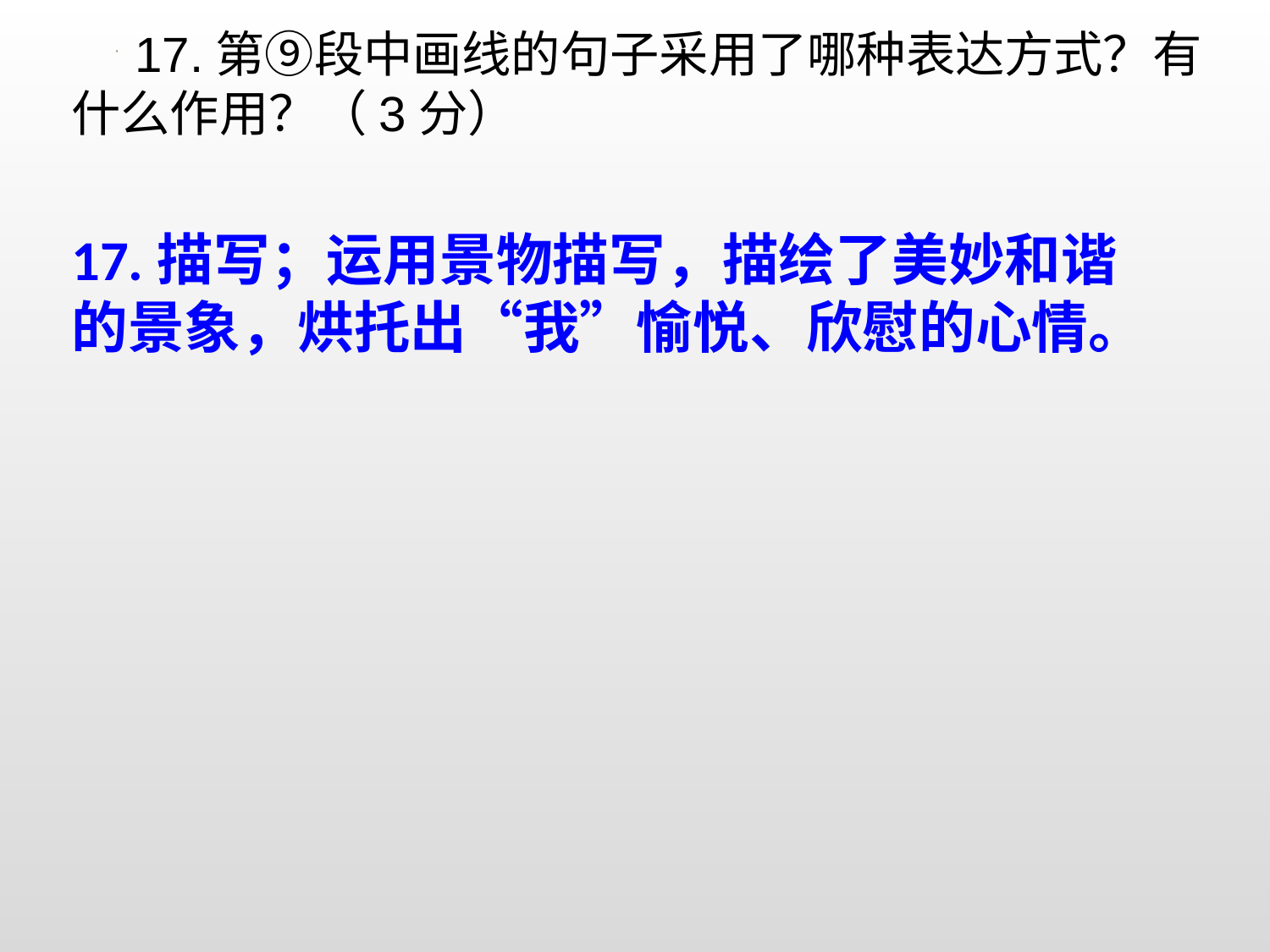

17.第⑨段中画线的句子采用了哪种表达方式？有什么作用？（3分）
17.描写；运用景物描写，描绘了美妙和谐的景象，烘托出“我”愉悦、欣慰的心情。